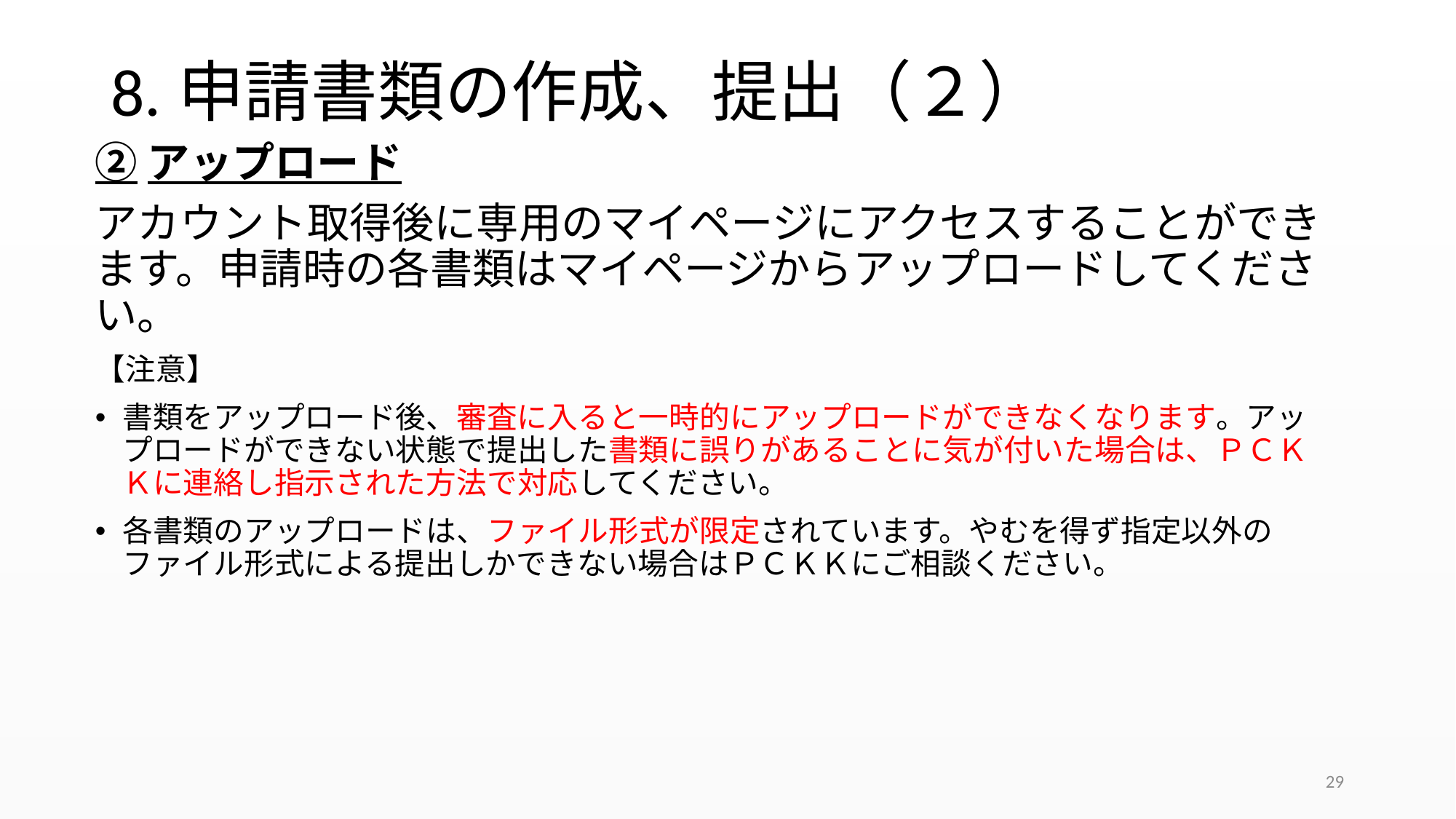

# 8.申請書類の作成、提出（２）
②アップロード
アカウント取得後に専用のマイページにアクセスすることができます。申請時の各書類はマイページからアップロードしてください。
【注意】
書類をアップロード後、審査に入ると一時的にアップロードができなくなります。アップロードができない状態で提出した書類に誤りがあることに気が付いた場合は、ＰＣＫＫに連絡し指示された方法で対応してください。
各書類のアップロードは、ファイル形式が限定されています。やむを得ず指定以外のファイル形式による提出しかできない場合はＰＣＫＫにご相談ください。

29